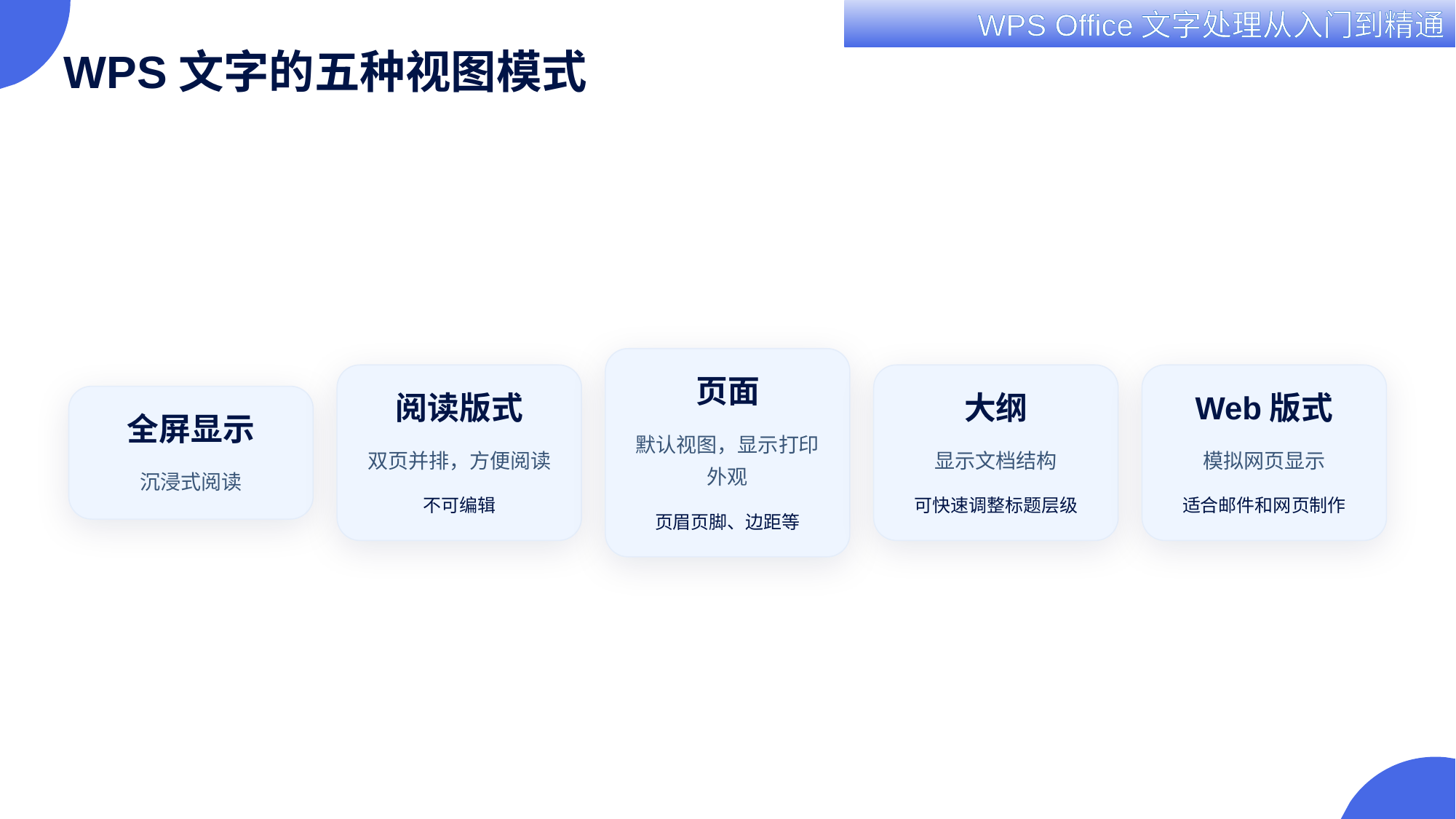

WPS文字的五种视图模式

页面

阅读版式
大纲
Web版式
全屏显示
默认视图，显示打印外观
双页并排，方便阅读
显示文档结构
模拟网页显示
沉浸式阅读
不可编辑
可快速调整标题层级
适合邮件和网页制作
页眉页脚、边距等